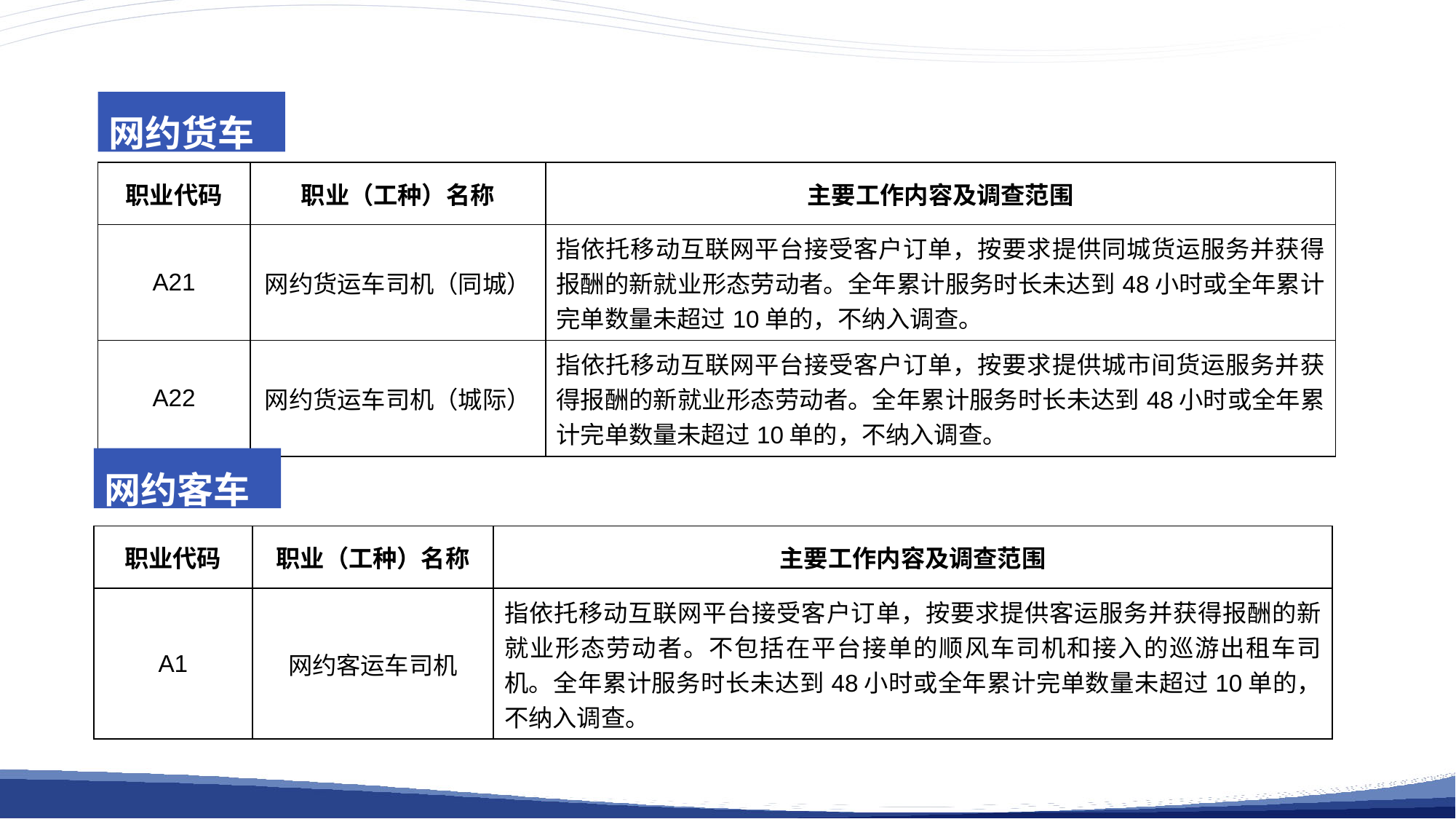

网约货车
| 职业代码 | 职业（工种）名称 | 主要工作内容及调查范围 |
| --- | --- | --- |
| A21 | 网约货运车司机（同城） | 指依托移动互联网平台接受客户订单，按要求提供同城货运服务并获得报酬的新就业形态劳动者。全年累计服务时长未达到48小时或全年累计完单数量未超过10单的，不纳入调查。 |
| A22 | 网约货运车司机（城际） | 指依托移动互联网平台接受客户订单，按要求提供城市间货运服务并获得报酬的新就业形态劳动者。全年累计服务时长未达到48小时或全年累计完单数量未超过10单的，不纳入调查。 |
网约客车
| 职业代码 | 职业（工种）名称 | 主要工作内容及调查范围 |
| --- | --- | --- |
| A1 | 网约客运车司机 | 指依托移动互联网平台接受客户订单，按要求提供客运服务并获得报酬的新就业形态劳动者。不包括在平台接单的顺风车司机和接入的巡游出租车司机。全年累计服务时长未达到48小时或全年累计完单数量未超过10单的，不纳入调查。 |